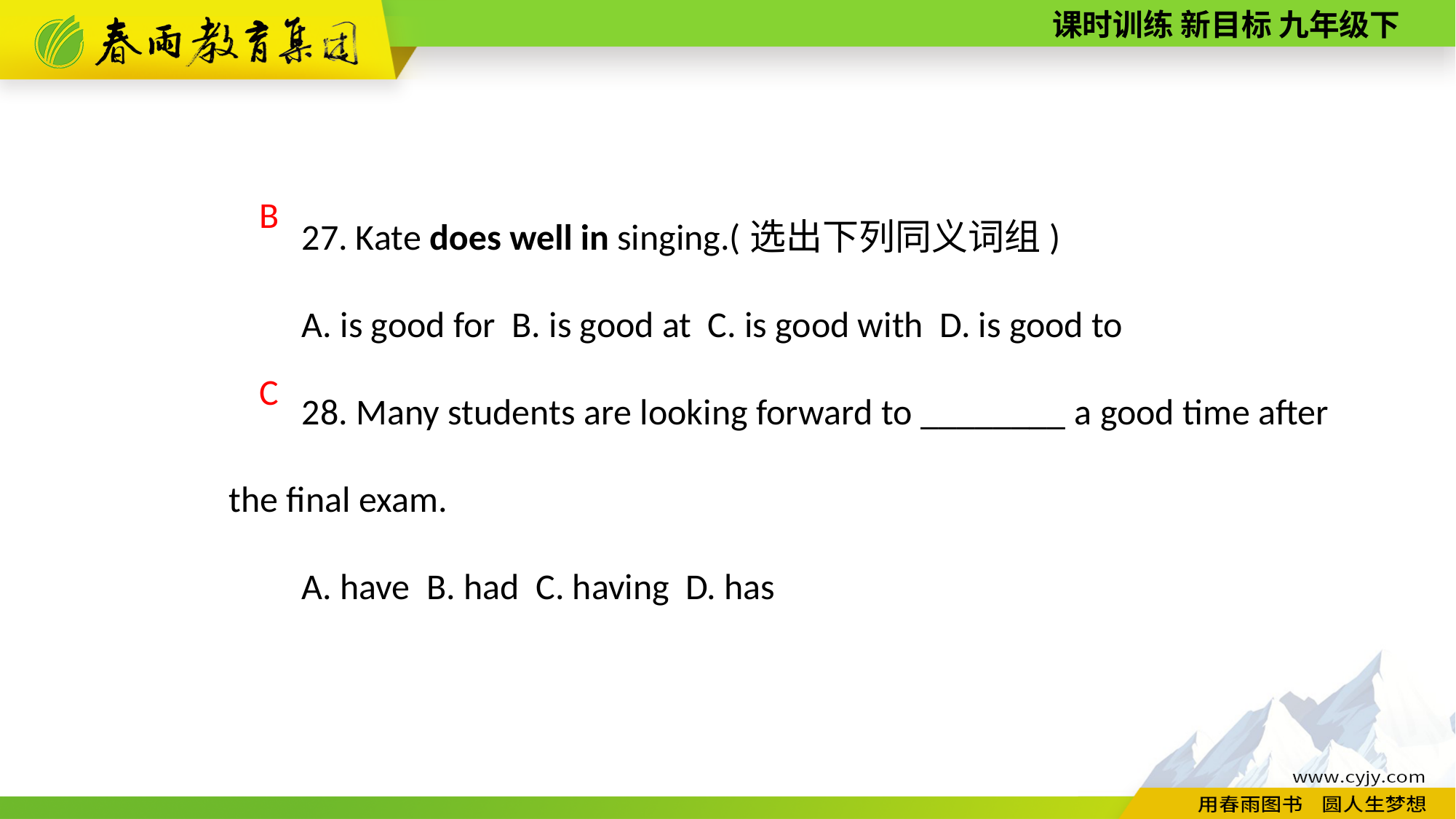

27. Kate does well in singing.(选出下列同义词组)
A. is good for  B. is good at  C. is good with  D. is good to
28. Many students are looking forward to ________ a good time after the final exam.
A. have  B. had  C. having  D. has
B
 C